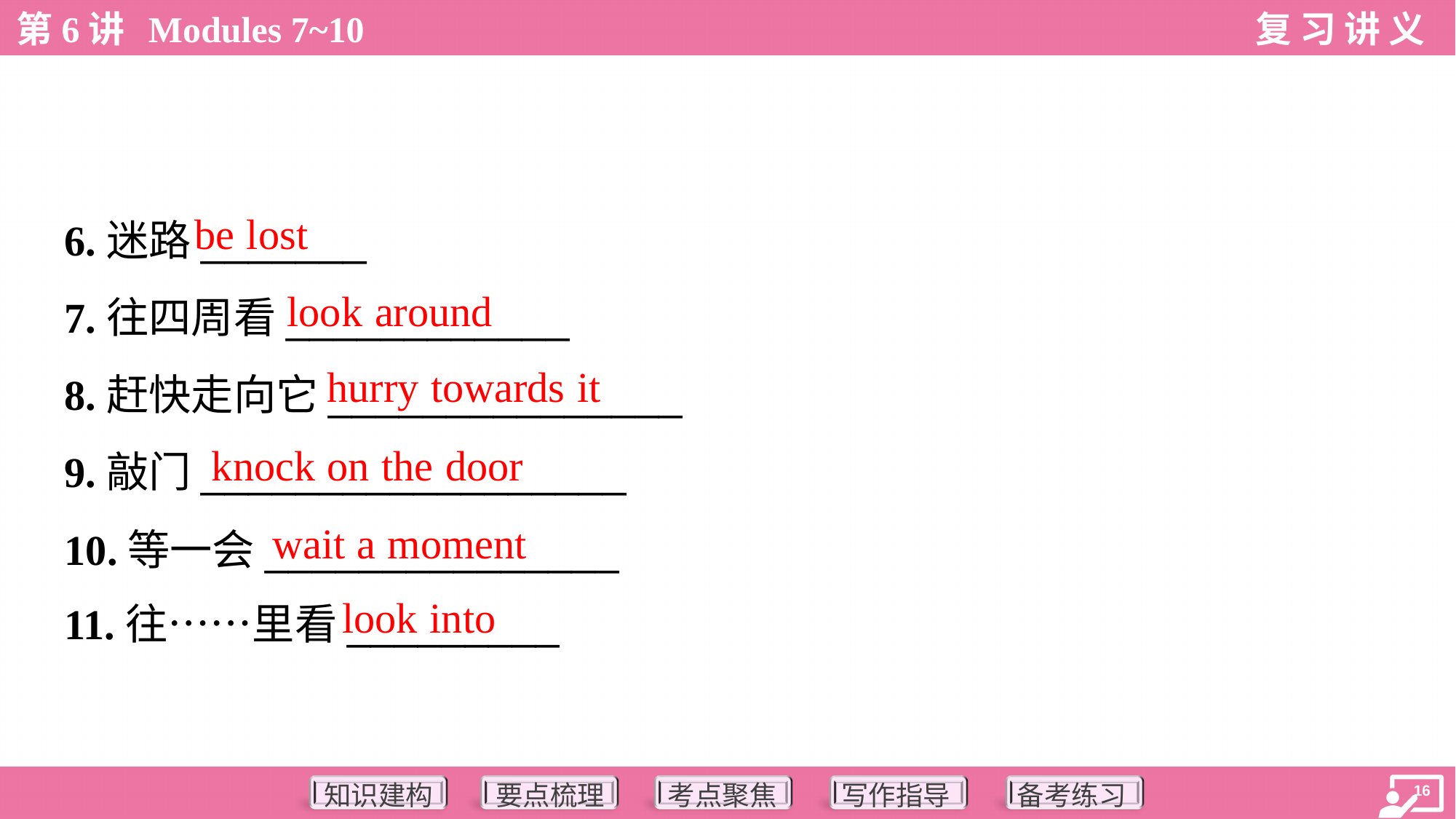

be lost
6.迷路_______
7.往四周看____________
8.赶快走向它_______________
9.敲门__________________
10.等一会_______________
11.往……里看_________
look around
hurry towards it
knock on the door
wait a moment
look into